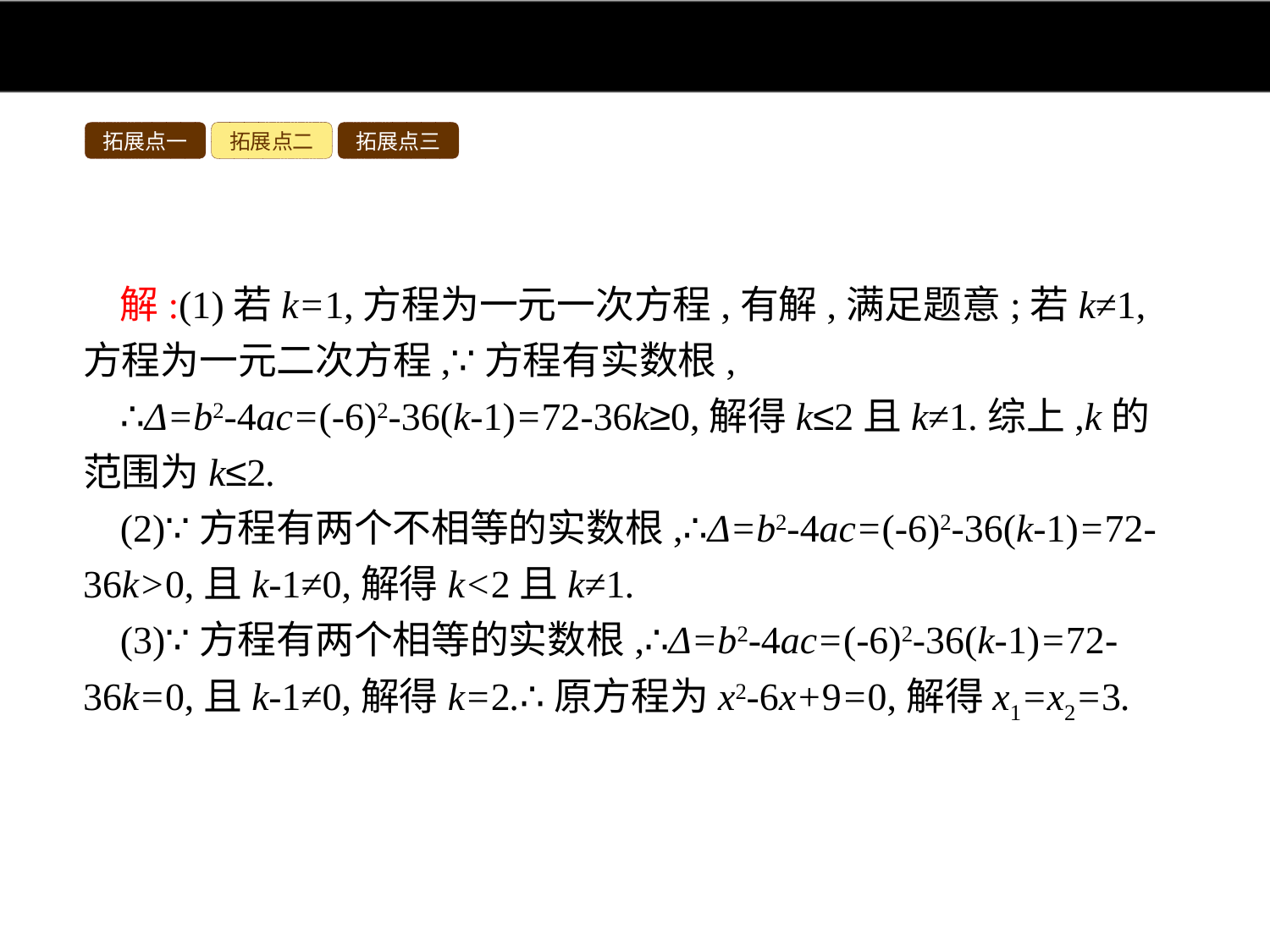

拓展点一
拓展点二
拓展点三
解:(1)若k=1,方程为一元一次方程,有解,满足题意;若k≠1,方程为一元二次方程,∵方程有实数根,
∴Δ=b2-4ac=(-6)2-36(k-1)=72-36k≥0,解得k≤2且k≠1.综上,k的范围为k≤2.
(2)∵方程有两个不相等的实数根,∴Δ=b2-4ac=(-6)2-36(k-1)=72-36k>0,且k-1≠0,解得k<2且k≠1.
(3)∵方程有两个相等的实数根,∴Δ=b2-4ac=(-6)2-36(k-1)=72-36k=0,且k-1≠0,解得k=2.∴原方程为x2-6x+9=0,解得x1=x2=3.